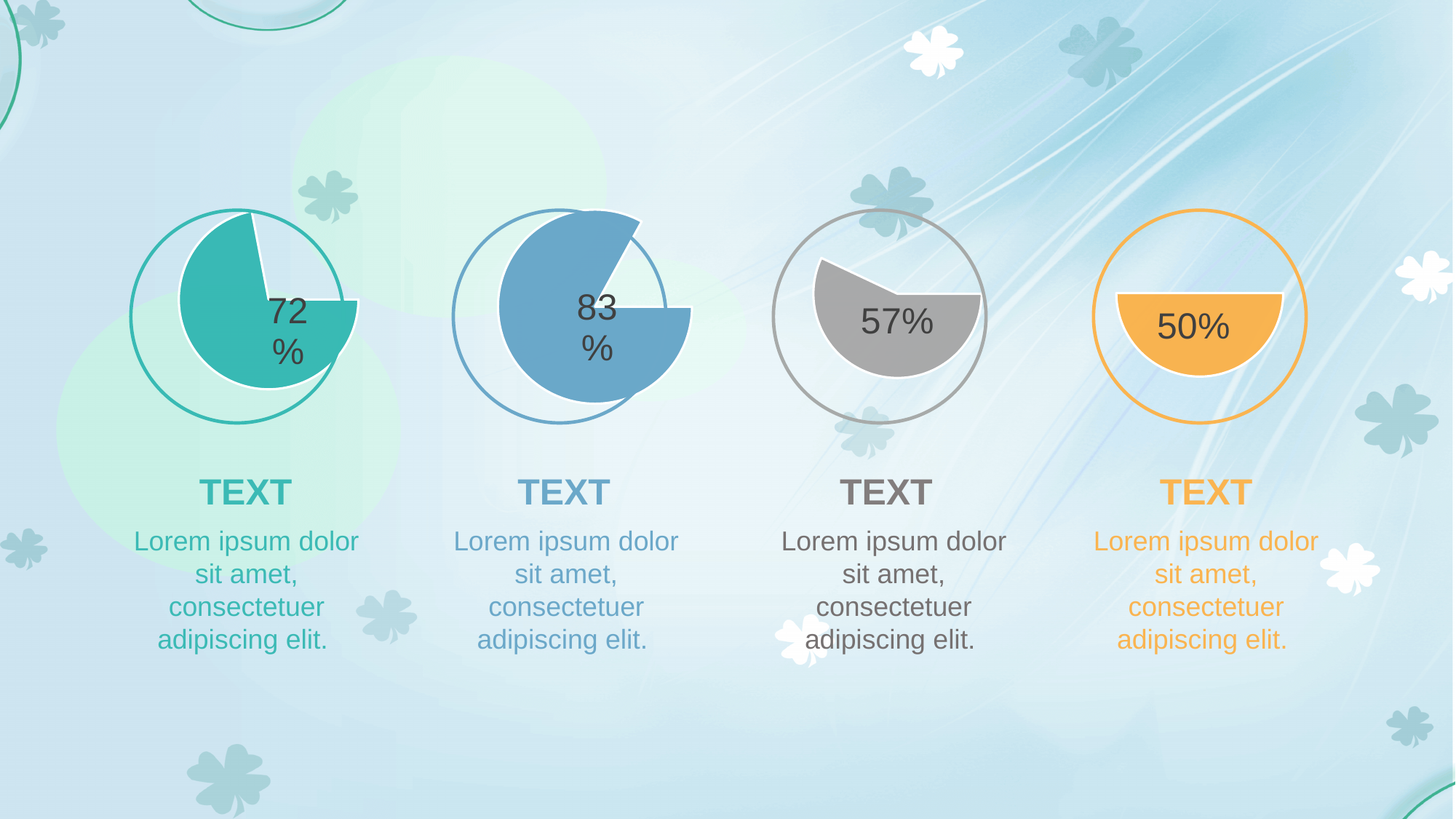

### Chart

| Category | 销售额 |
|---|---|
| 第一季度 | 72.0 |
| 第二季度 | 28.0 |

### Chart

| Category | 销售额 |
|---|---|
| 第一季度 | 83.0 |
| 第二季度 | 17.0 |

### Chart

| Category | 销售额 |
|---|---|
| 第一季度 | 57.0 |
| 第二季度 | 43.0 |

### Chart

| Category | 销售额 |
|---|---|
| 第一季度 | 50.0 |
| 第二季度 | 50.0 |

TEXT
Lorem ipsum dolor sit amet, consectetuer adipiscing elit.
TEXT
Lorem ipsum dolor sit amet, consectetuer adipiscing elit.
TEXT
Lorem ipsum dolor sit amet, consectetuer adipiscing elit.
TEXT
Lorem ipsum dolor sit amet, consectetuer adipiscing elit.